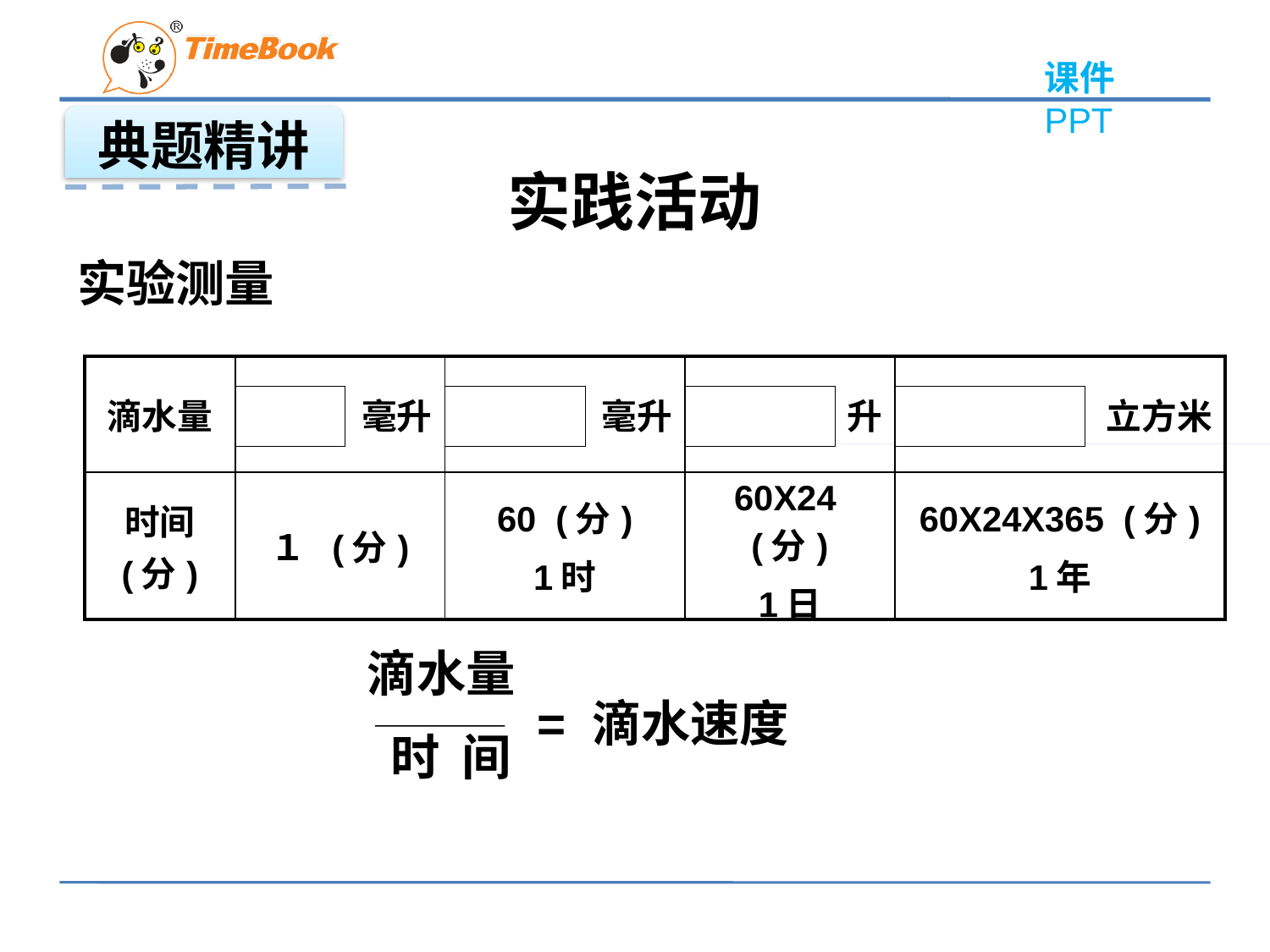

典题精讲
实践活动

实验测量
| 滴水量 | 毫升 | 毫升 | 升 | 立方米 |
| --- | --- | --- | --- | --- |
| 时间 (分) | １ (分) | 60 (分) 1时 | 60X24 (分) 1日 | 60X24X365 (分) 1年 |

滴水量
 时  间

= 滴水速度